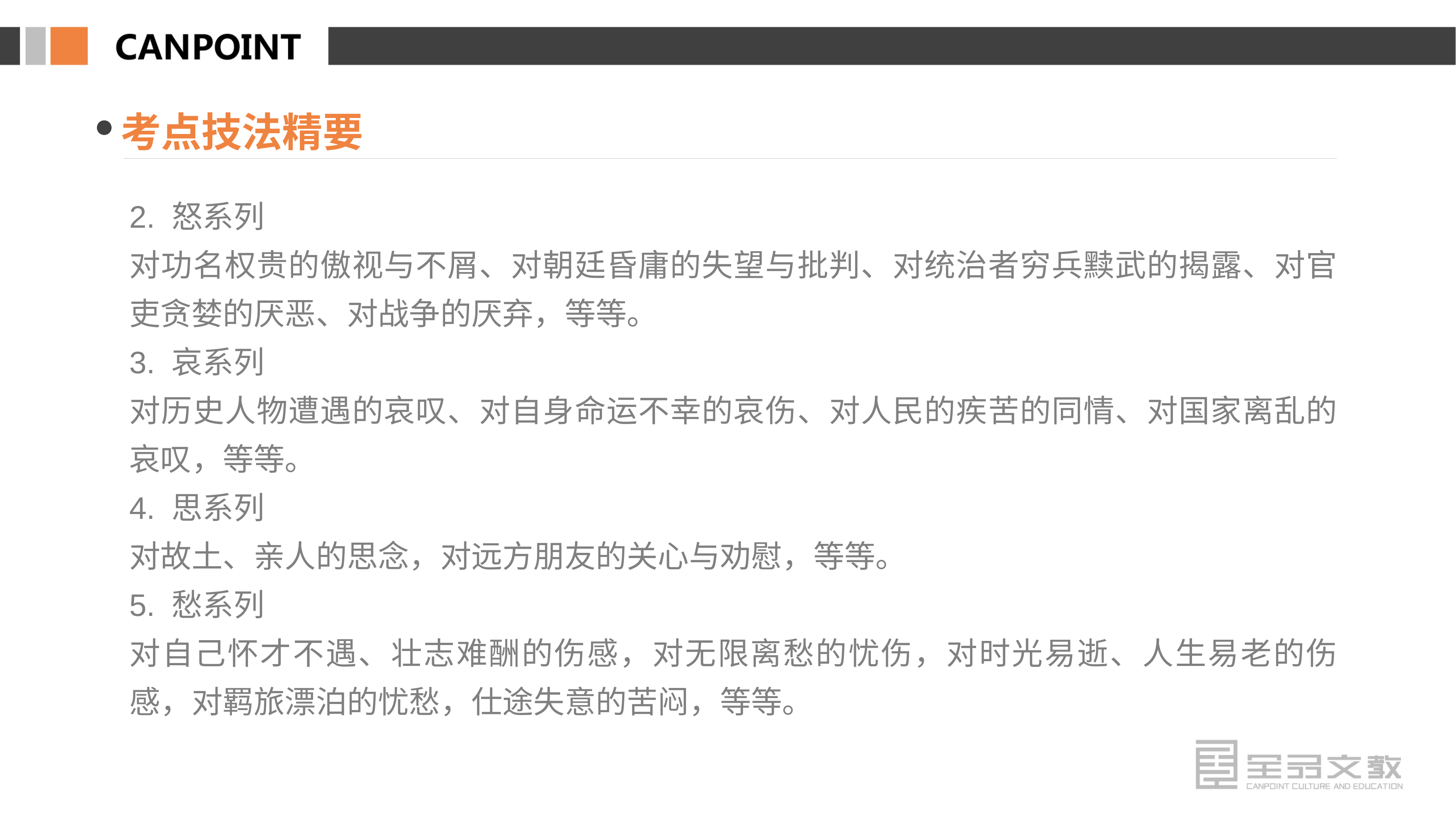

考点技法精要

2. 怒系列
对功名权贵的傲视与不屑、对朝廷昏庸的失望与批判、对统治者穷兵黩武的揭露、对官吏贪婪的厌恶、对战争的厌弃，等等。
3. 哀系列
对历史人物遭遇的哀叹、对自身命运不幸的哀伤、对人民的疾苦的同情、对国家离乱的哀叹，等等。
4. 思系列
对故土、亲人的思念，对远方朋友的关心与劝慰，等等。
5. 愁系列
对自己怀才不遇、壮志难酬的伤感，对无限离愁的忧伤，对时光易逝、人生易老的伤感，对羁旅漂泊的忧愁，仕途失意的苦闷，等等。